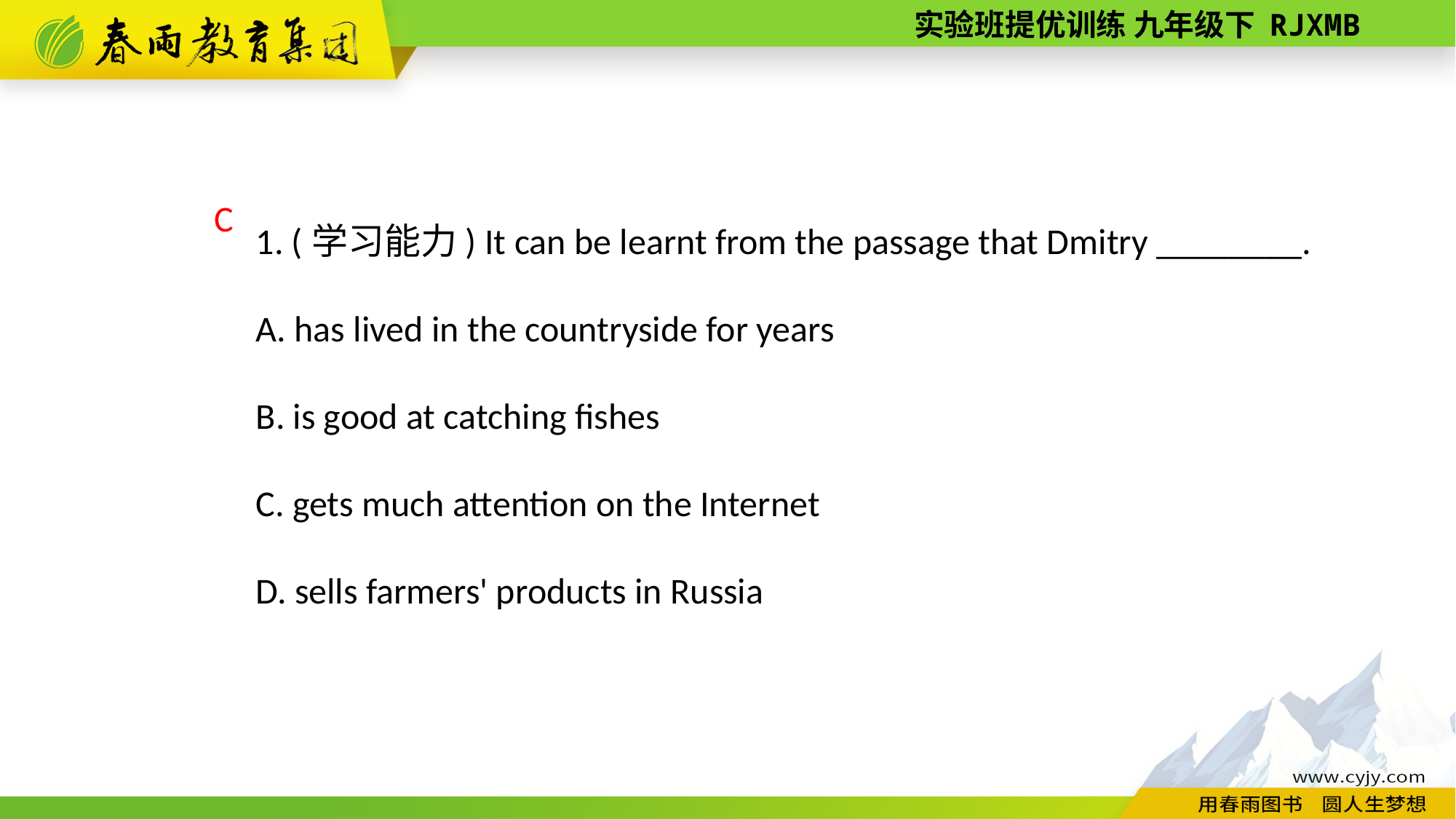

1. (学习能力) It can be learnt from the passage that Dmitry ________.
A. has lived in the countryside for years
B. is good at catching fishes
C. gets much attention on the Internet
D. sells farmers' products in Russia
C